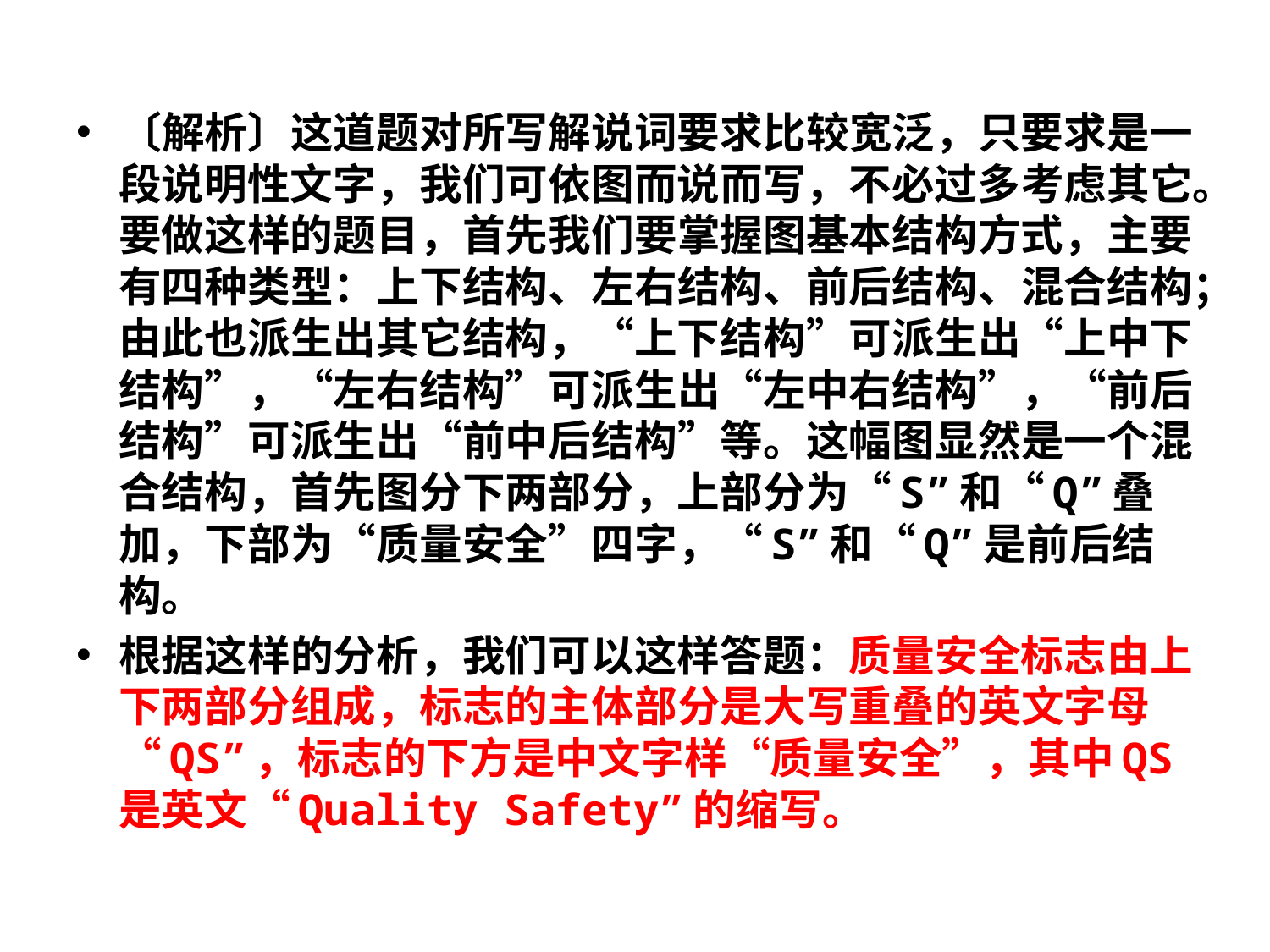

〔解析〕这道题对所写解说词要求比较宽泛，只要求是一段说明性文字，我们可依图而说而写，不必过多考虑其它。要做这样的题目，首先我们要掌握图基本结构方式，主要有四种类型：上下结构、左右结构、前后结构、混合结构；由此也派生出其它结构，“上下结构”可派生出“上中下结构”，“左右结构”可派生出“左中右结构”，“前后结构”可派生出“前中后结构”等。这幅图显然是一个混合结构，首先图分下两部分，上部分为“S”和“Q”叠加，下部为“质量安全”四字，“S”和“Q”是前后结构。
根据这样的分析，我们可以这样答题：质量安全标志由上下两部分组成，标志的主体部分是大写重叠的英文字母“QS”，标志的下方是中文字样“质量安全”，其中QS是英文“Quality Safety”的缩写。